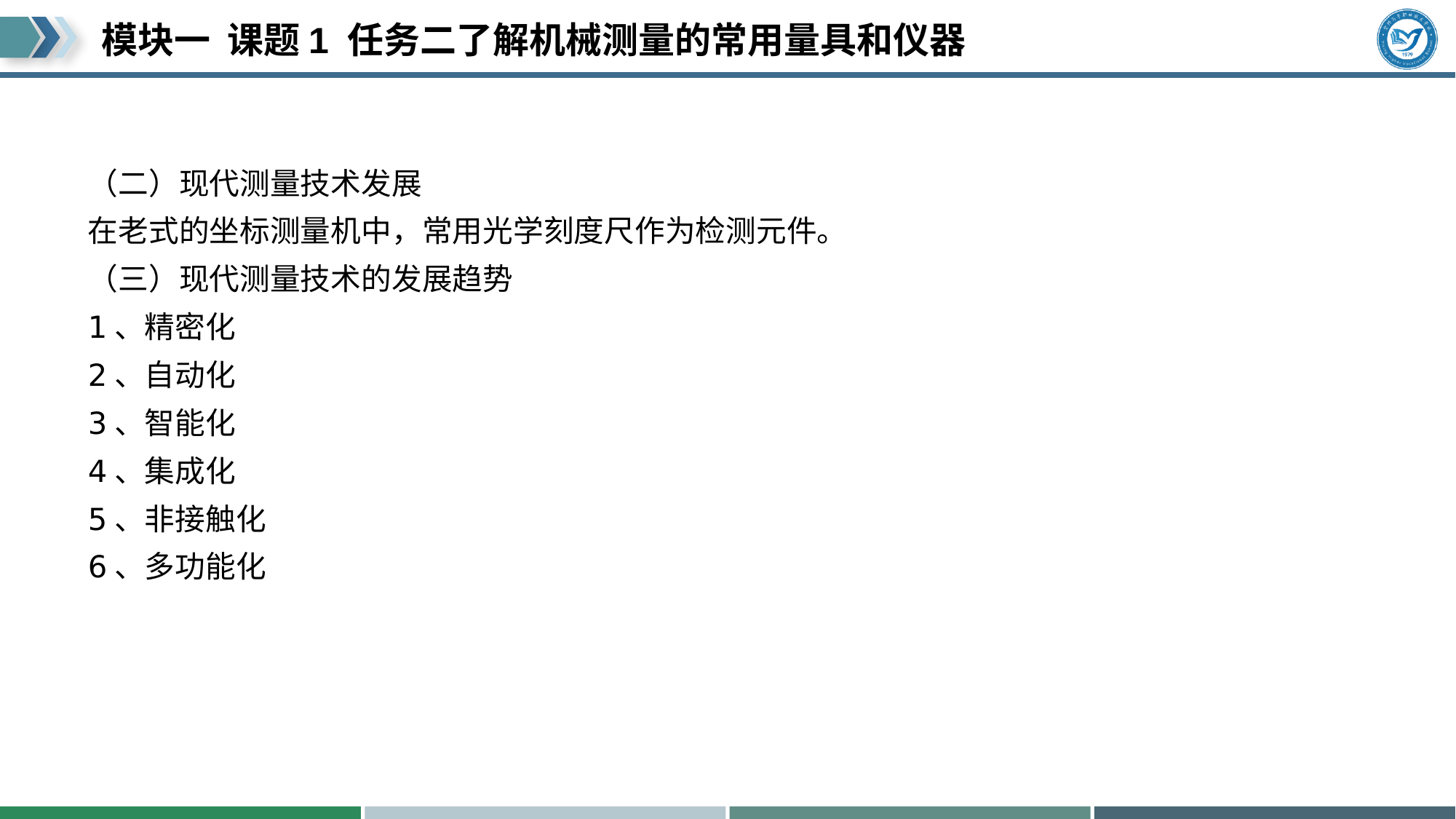

#
（二）现代测量技术发展
在老式的坐标测量机中，常用光学刻度尺作为检测元件。
（三）现代测量技术的发展趋势
1、精密化
2、自动化
3、智能化
4、集成化
5、非接触化
6、多功能化